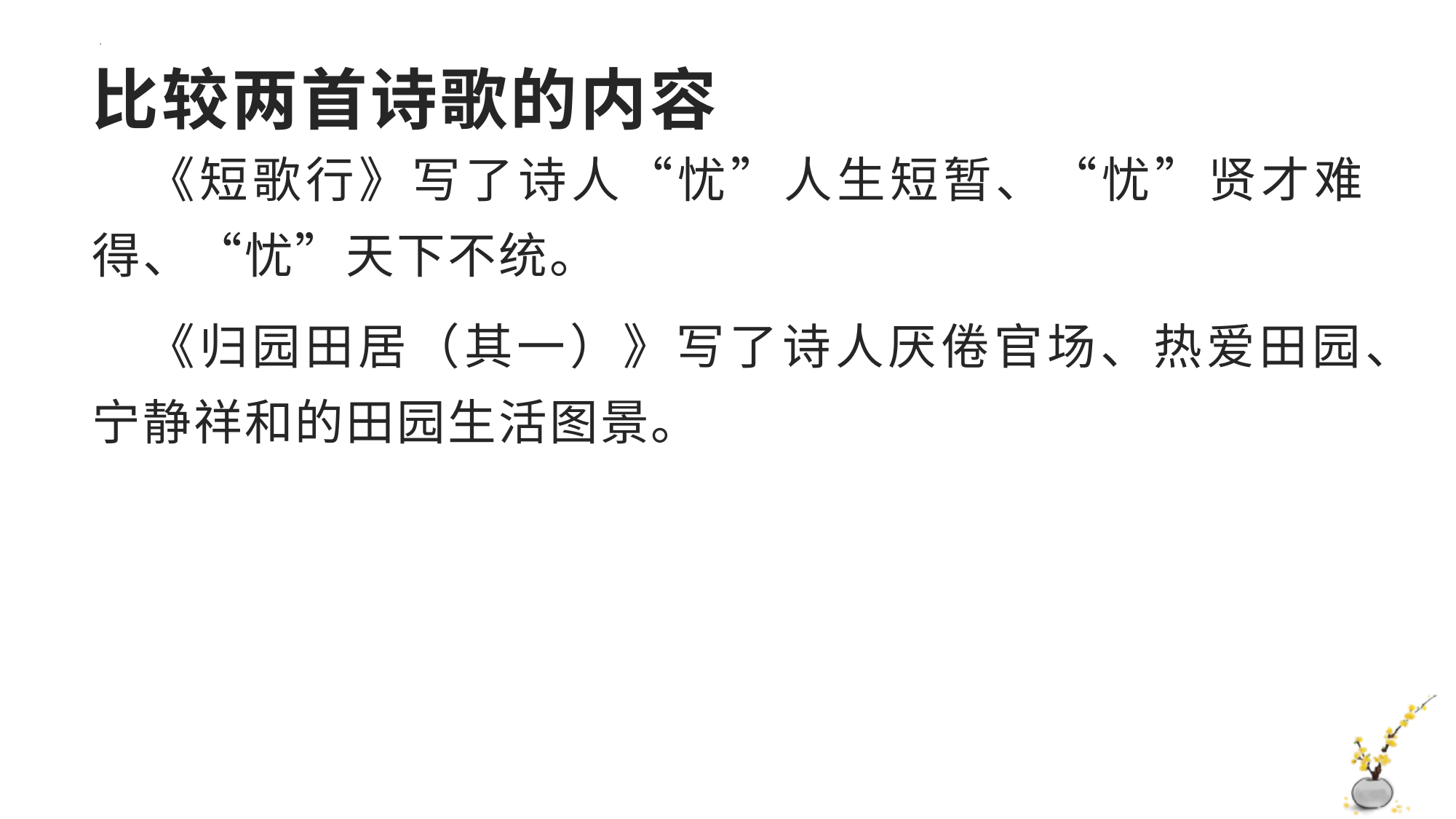

# 比较两首诗歌的内容
《短歌行》写了诗人“忧”人生短暂、“忧”贤才难得、“忧”天下不统。
《归园田居（其一）》写了诗人厌倦官场、热爱田园、宁静祥和的田园生活图景。